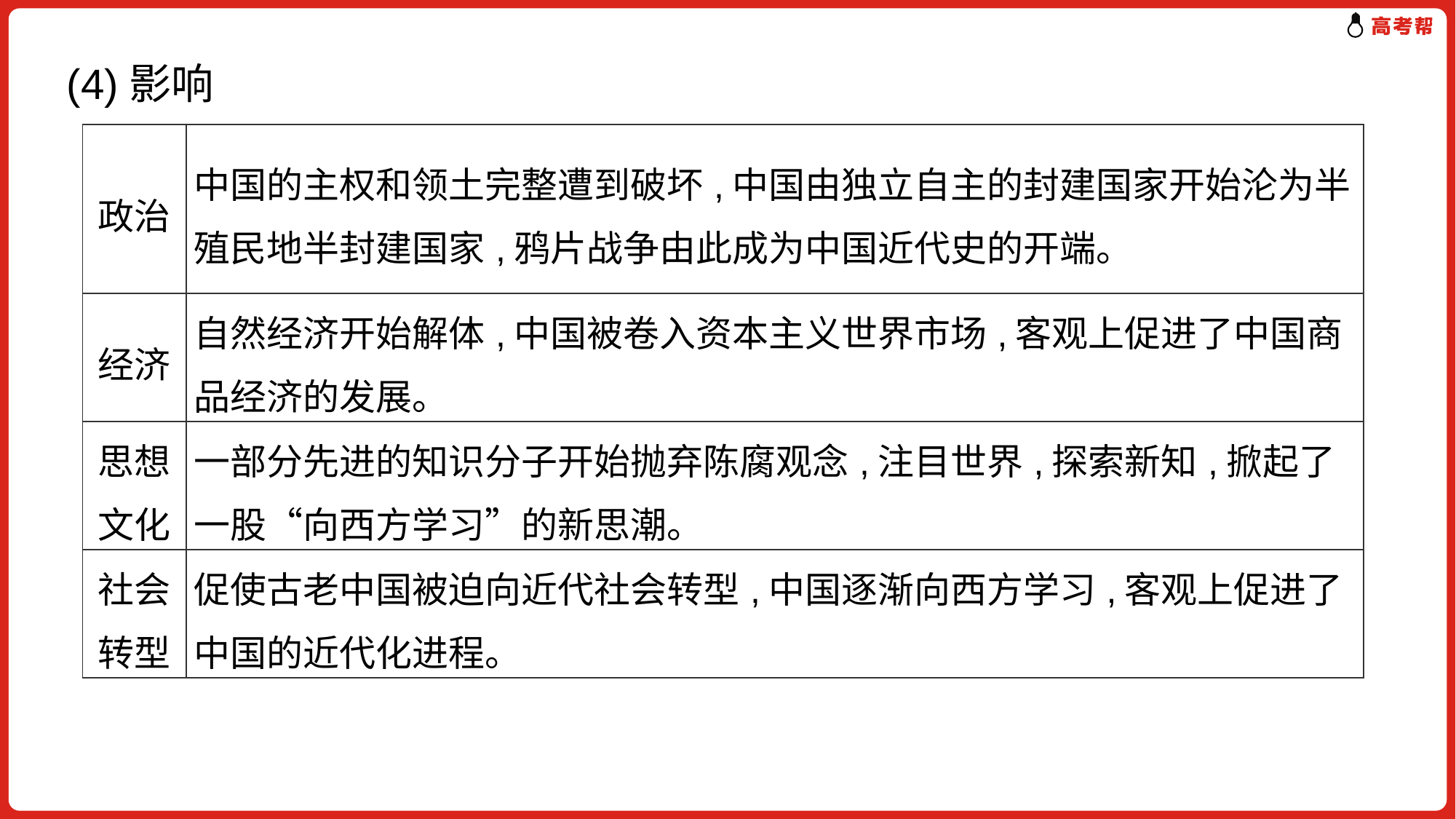

(4)影响
| 政治 | 中国的主权和领土完整遭到破坏,中国由独立自主的封建国家开始沦为半殖民地半封建国家,鸦片战争由此成为中国近代史的开端。 |
| --- | --- |
| 经济 | 自然经济开始解体,中国被卷入资本主义世界市场,客观上促进了中国商品经济的发展。 |
| 思想文化 | 一部分先进的知识分子开始抛弃陈腐观念,注目世界,探索新知,掀起了一股“向西方学习”的新思潮。 |
| 社会转型 | 促使古老中国被迫向近代社会转型,中国逐渐向西方学习,客观上促进了中国的近代化进程。 |